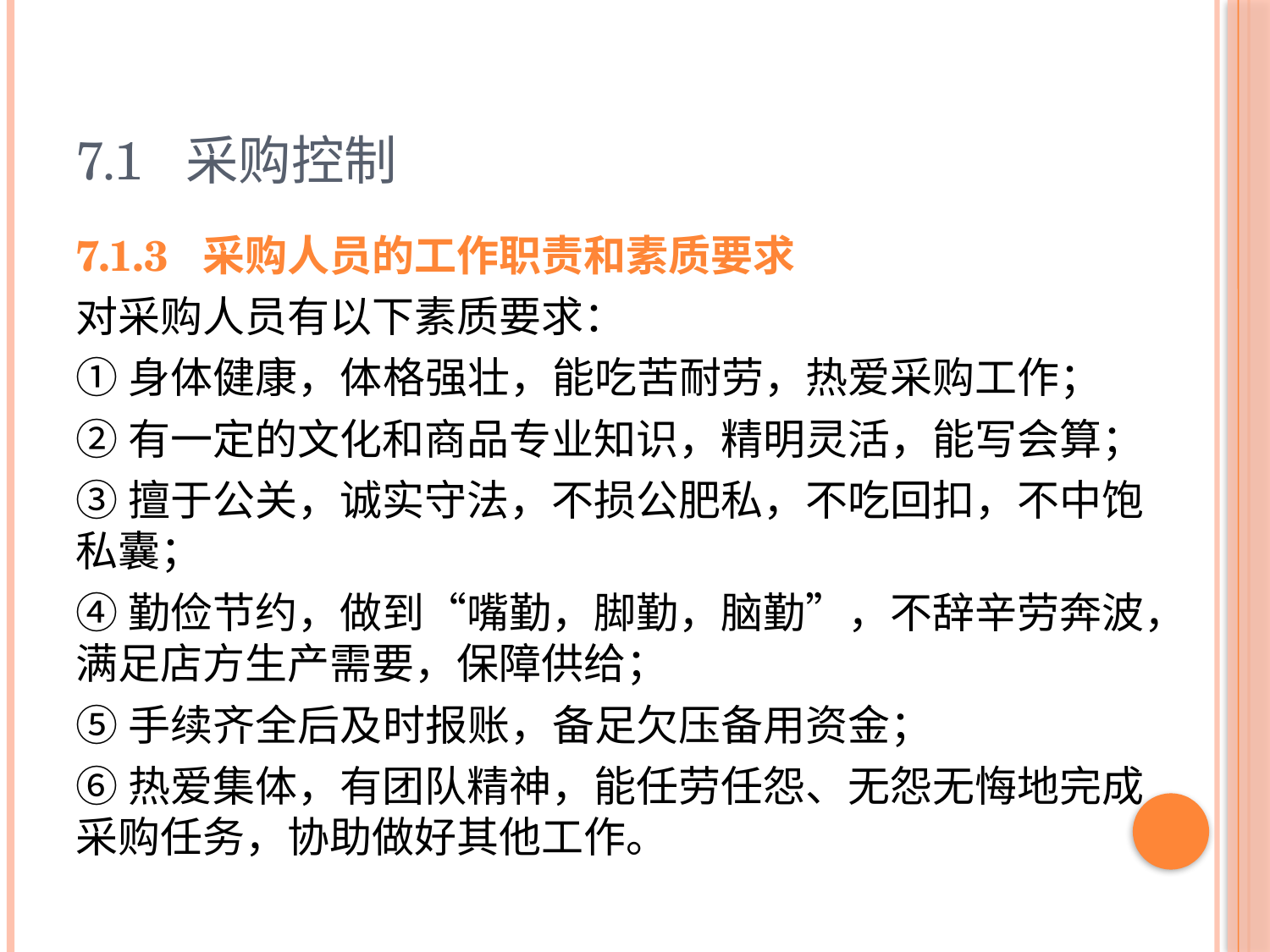

# 7.1  采购控制
7.1.3  采购人员的工作职责和素质要求
对采购人员有以下素质要求：
①身体健康，体格强壮，能吃苦耐劳，热爱采购工作；
②有一定的文化和商品专业知识，精明灵活，能写会算；
③擅于公关，诚实守法，不损公肥私，不吃回扣，不中饱私囊；
④勤俭节约，做到“嘴勤，脚勤，脑勤”，不辞辛劳奔波，满足店方生产需要，保障供给；
⑤手续齐全后及时报账，备足欠压备用资金；
⑥热爱集体，有团队精神，能任劳任怨、无怨无悔地完成采购任务，协助做好其他工作。